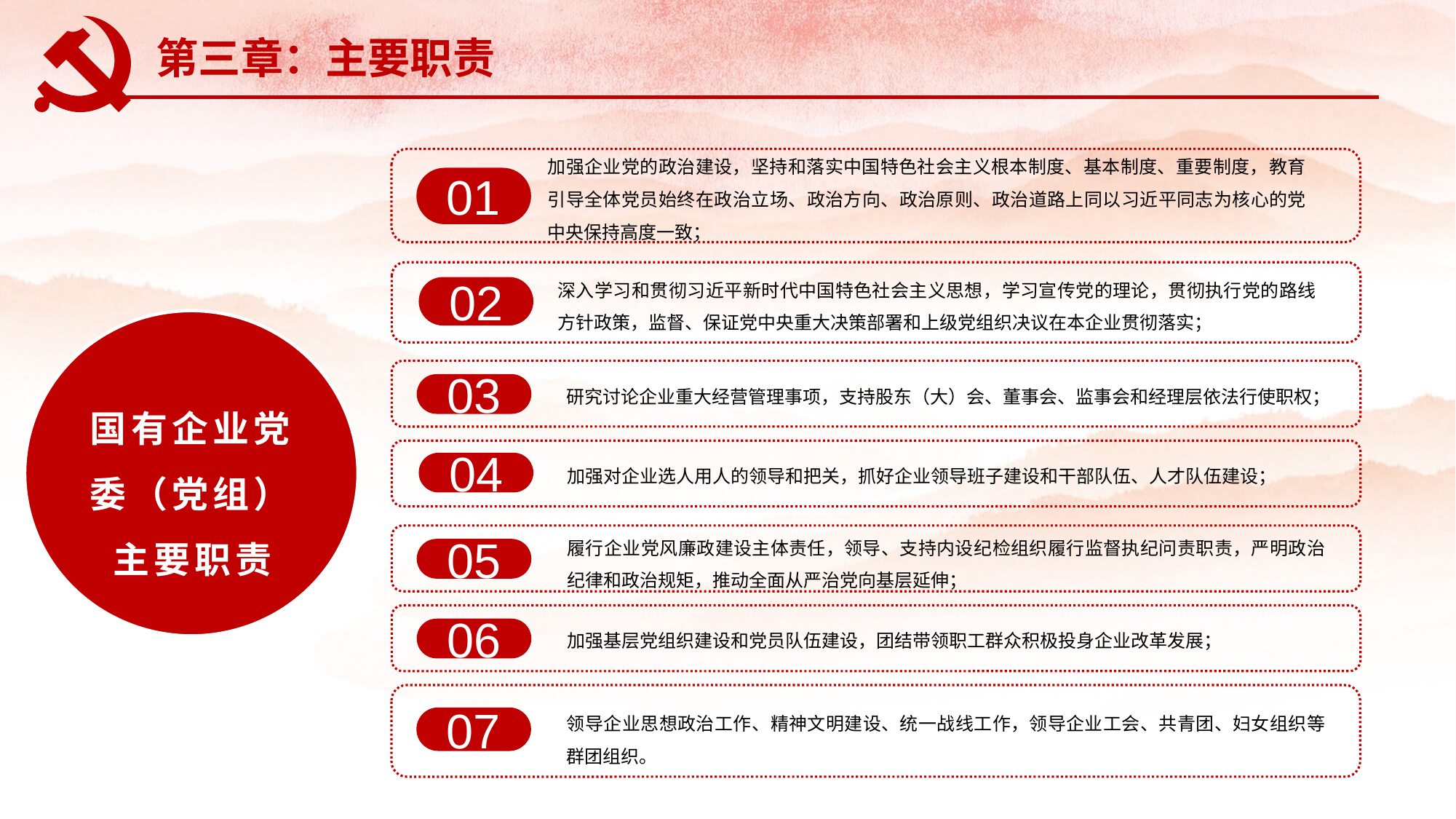

第三章：主要职责
加强企业党的政治建设，坚持和落实中国特色社会主义根本制度、基本制度、重要制度，教育引导全体党员始终在政治立场、政治方向、政治原则、政治道路上同以习近平同志为核心的党中央保持高度一致；

01

深入学习和贯彻习近平新时代中国特色社会主义思想，学习宣传党的理论，贯彻执行党的路线方针政策，监督、保证党中央重大决策部署和上级党组织决议在本企业贯彻落实；
02

03
研究讨论企业重大经营管理事项，支持股东（大）会、董事会、监事会和经理层依法行使职权；
国有企业党委（党组）主要职责

加强对企业选人用人的领导和把关，抓好企业领导班子建设和干部队伍、人才队伍建设；
04
履行企业党风廉政建设主体责任，领导、支持内设纪检组织履行监督执纪问责职责，严明政治纪律和政治规矩，推动全面从严治党向基层延伸；

05

加强基层党组织建设和党员队伍建设，团结带领职工群众积极投身企业改革发展；
06

领导企业思想政治工作、精神文明建设、统一战线工作，领导企业工会、共青团、妇女组织等群团组织。
07